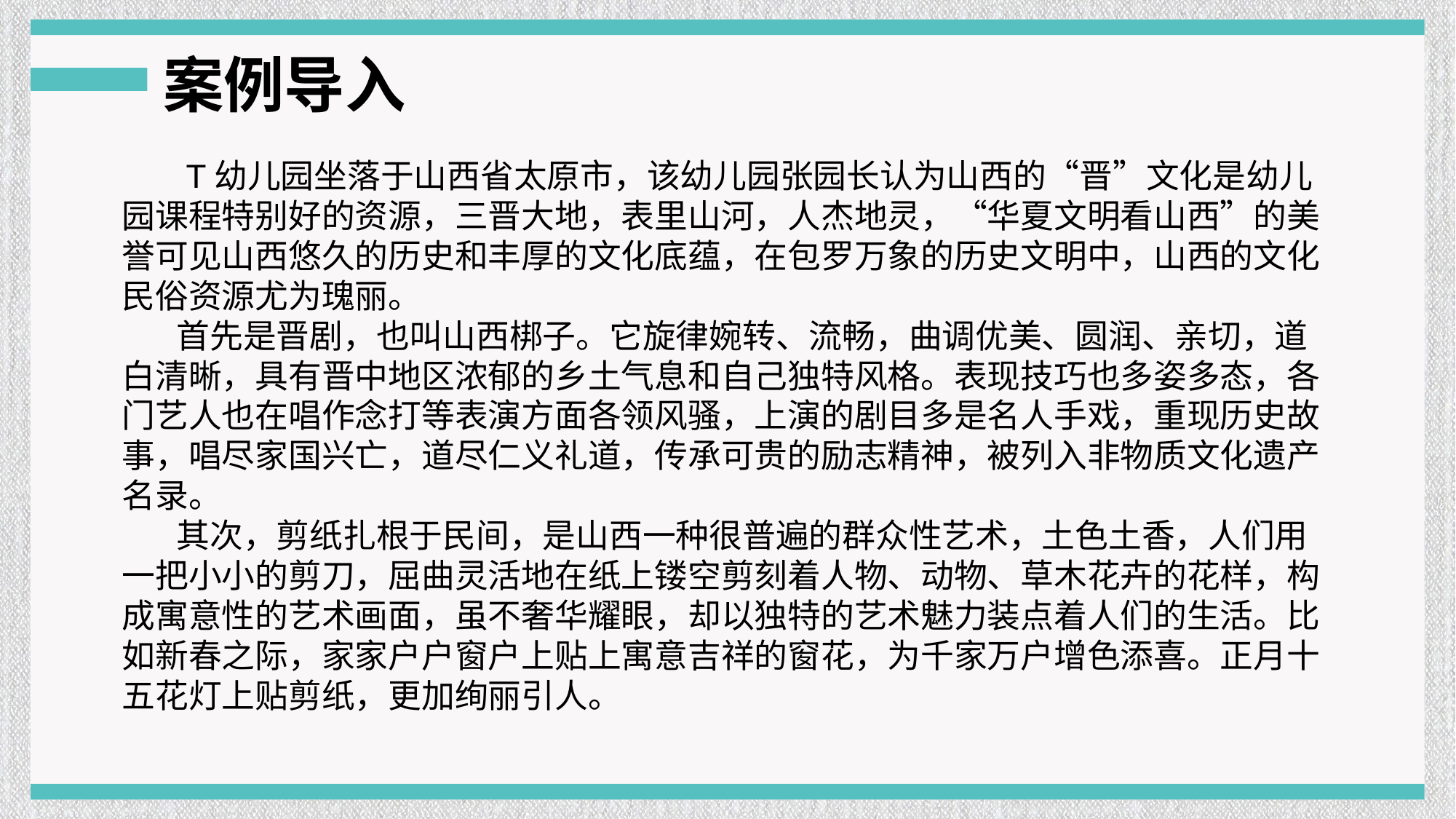

案例导入
 T幼儿园坐落于山西省太原市，该幼儿园张园长认为山西的“晋”文化是幼儿园课程特别好的资源，三晋大地，表里山河，人杰地灵，“华夏文明看山西”的美誉可见山西悠久的历史和丰厚的文化底蕴，在包罗万象的历史文明中，山西的文化民俗资源尤为瑰丽。
首先是晋剧，也叫山西梆子。它旋律婉转、流畅，曲调优美、圆润、亲切，道白清晰，具有晋中地区浓郁的乡土气息和自己独特风格。表现技巧也多姿多态，各门艺人也在唱作念打等表演方面各领风骚，上演的剧目多是名人手戏，重现历史故事，唱尽家国兴亡，道尽仁义礼道，传承可贵的励志精神，被列入非物质文化遗产名录。
其次，剪纸扎根于民间，是山西一种很普遍的群众性艺术，土色土香，人们用一把小小的剪刀，屈曲灵活地在纸上镂空剪刻着人物、动物、草木花卉的花样，构成寓意性的艺术画面，虽不奢华耀眼，却以独特的艺术魅力装点着人们的生活。比如新春之际，家家户户窗户上贴上寓意吉祥的窗花，为千家万户增色添喜。正月十五花灯上贴剪纸，更加绚丽引人。